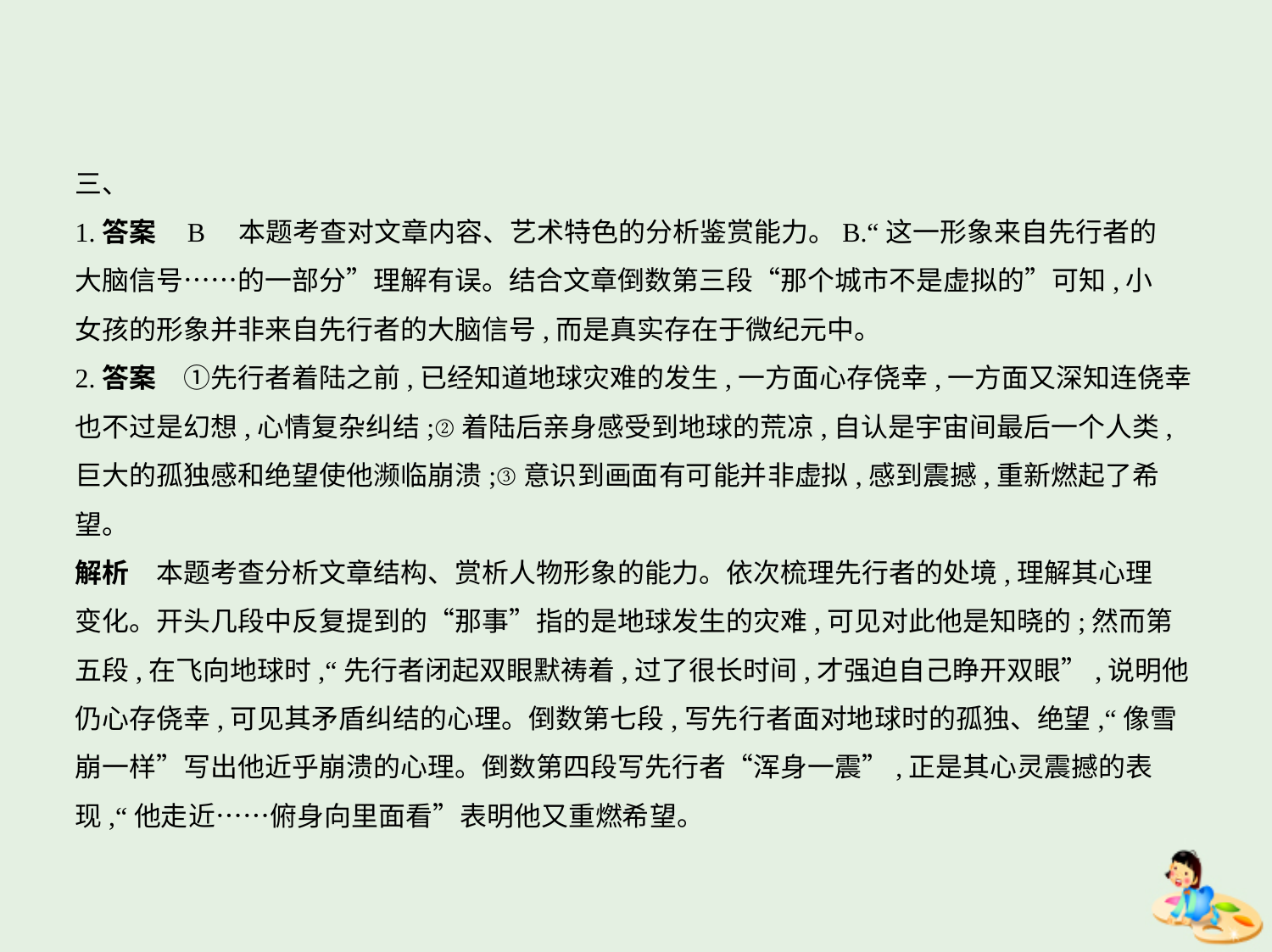

三、
1.答案    B　本题考查对文章内容、艺术特色的分析鉴赏能力。B.“这一形象来自先行者的
大脑信号……的一部分”理解有误。结合文章倒数第三段“那个城市不是虚拟的”可知,小
女孩的形象并非来自先行者的大脑信号,而是真实存在于微纪元中。
2.答案　①先行者着陆之前,已经知道地球灾难的发生,一方面心存侥幸,一方面又深知连侥幸
也不过是幻想,心情复杂纠结;②着陆后亲身感受到地球的荒凉,自认是宇宙间最后一个人类,
巨大的孤独感和绝望使他濒临崩溃;③意识到画面有可能并非虚拟,感到震撼,重新燃起了希
望。
解析　本题考查分析文章结构、赏析人物形象的能力。依次梳理先行者的处境,理解其心理
变化。开头几段中反复提到的“那事”指的是地球发生的灾难,可见对此他是知晓的;然而第
五段,在飞向地球时,“先行者闭起双眼默祷着,过了很长时间,才强迫自己睁开双眼”,说明他
仍心存侥幸,可见其矛盾纠结的心理。倒数第七段,写先行者面对地球时的孤独、绝望,“像雪
崩一样”写出他近乎崩溃的心理。倒数第四段写先行者“浑身一震”,正是其心灵震撼的表
现,“他走近……俯身向里面看”表明他又重燃希望。